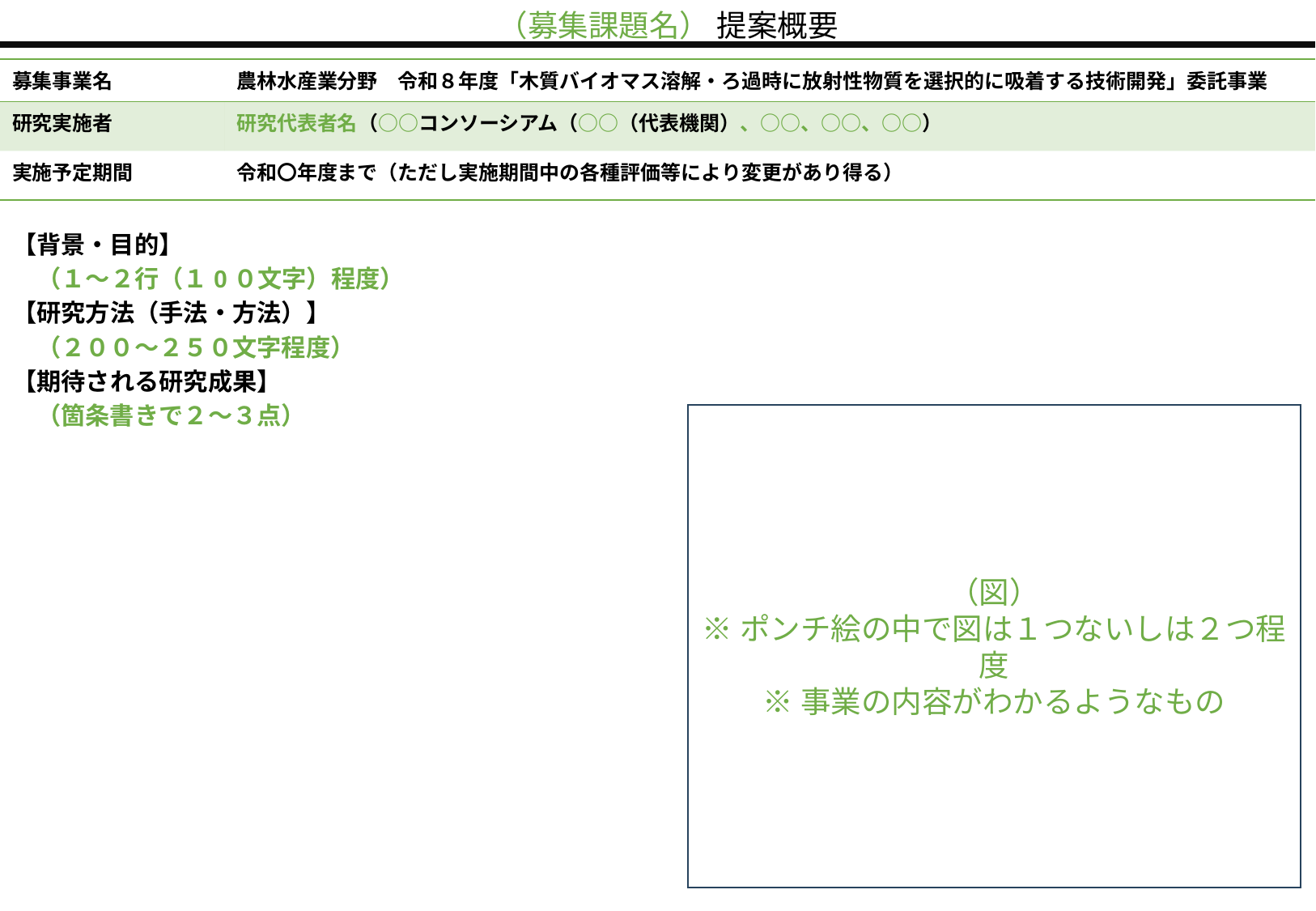

（募集課題名） 提案概要
| 募集事業名 | 農林水産業分野　令和８年度「木質バイオマス溶解・ろ過時に放射性物質を選択的に吸着する技術開発」委託事業 |
| --- | --- |
| 研究実施者 | 研究代表者名（○○コンソーシアム（○○（代表機関）、○○、○○、○○） |
| 実施予定期間 | 令和〇年度まで（ただし実施期間中の各種評価等により変更があり得る） |
【背景・目的】
　（１～２行（１0０文字）程度）
【研究方法（手法・方法）】
　（２００～２５０文字程度）
【期待される研究成果】
　（箇条書きで２～３点）
（図）
※ポンチ絵の中で図は１つないしは２つ程度
※事業の内容がわかるようなもの